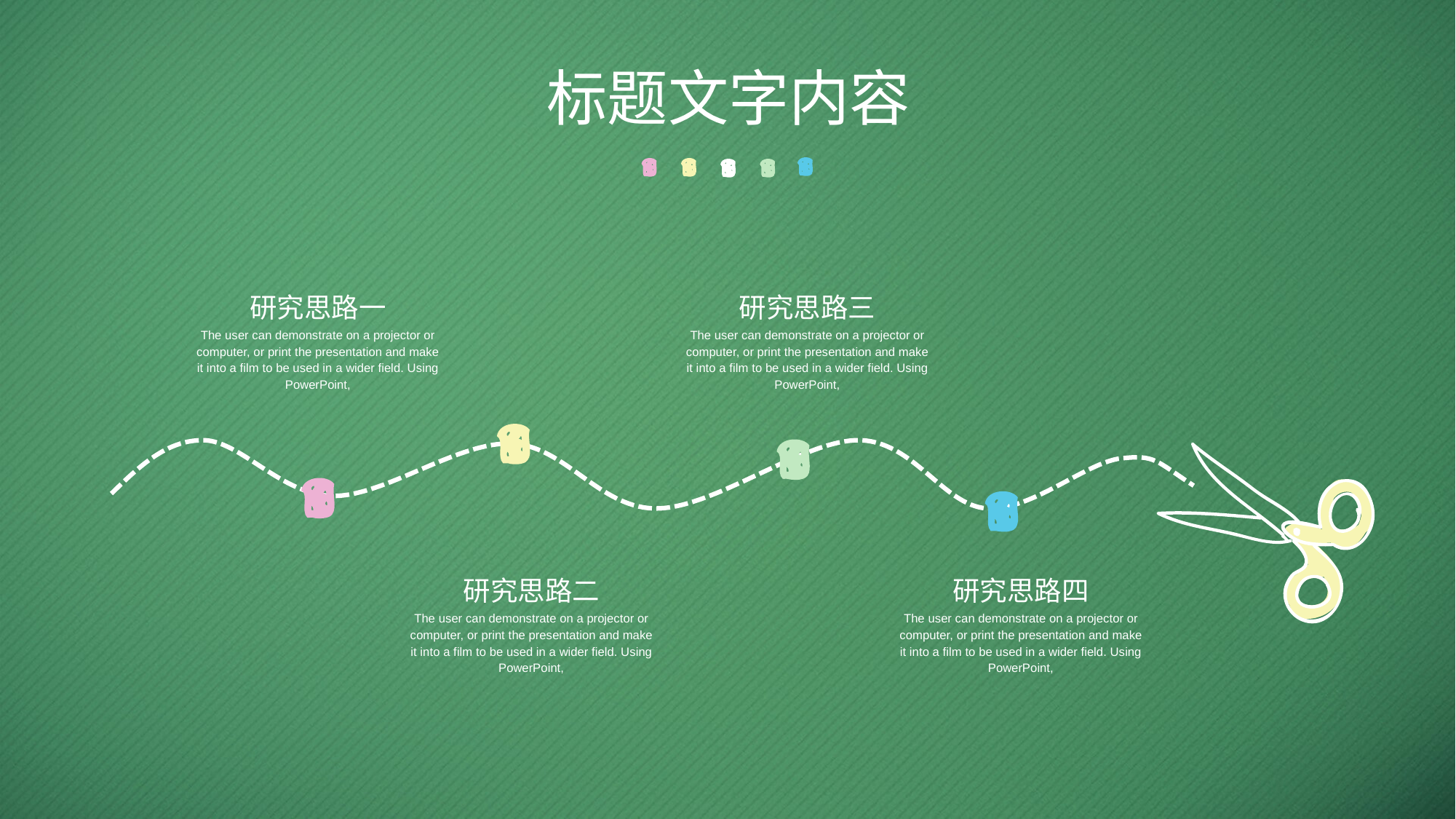

标题文字内容

研究思路一
The user can demonstrate on a projector or computer, or print the presentation and make it into a film to be used in a wider field. Using PowerPoint,
研究思路三
The user can demonstrate on a projector or computer, or print the presentation and make it into a film to be used in a wider field. Using PowerPoint,

研究思路二
The user can demonstrate on a projector or computer, or print the presentation and make it into a film to be used in a wider field. Using PowerPoint,
研究思路四
The user can demonstrate on a projector or computer, or print the presentation and make it into a film to be used in a wider field. Using PowerPoint,